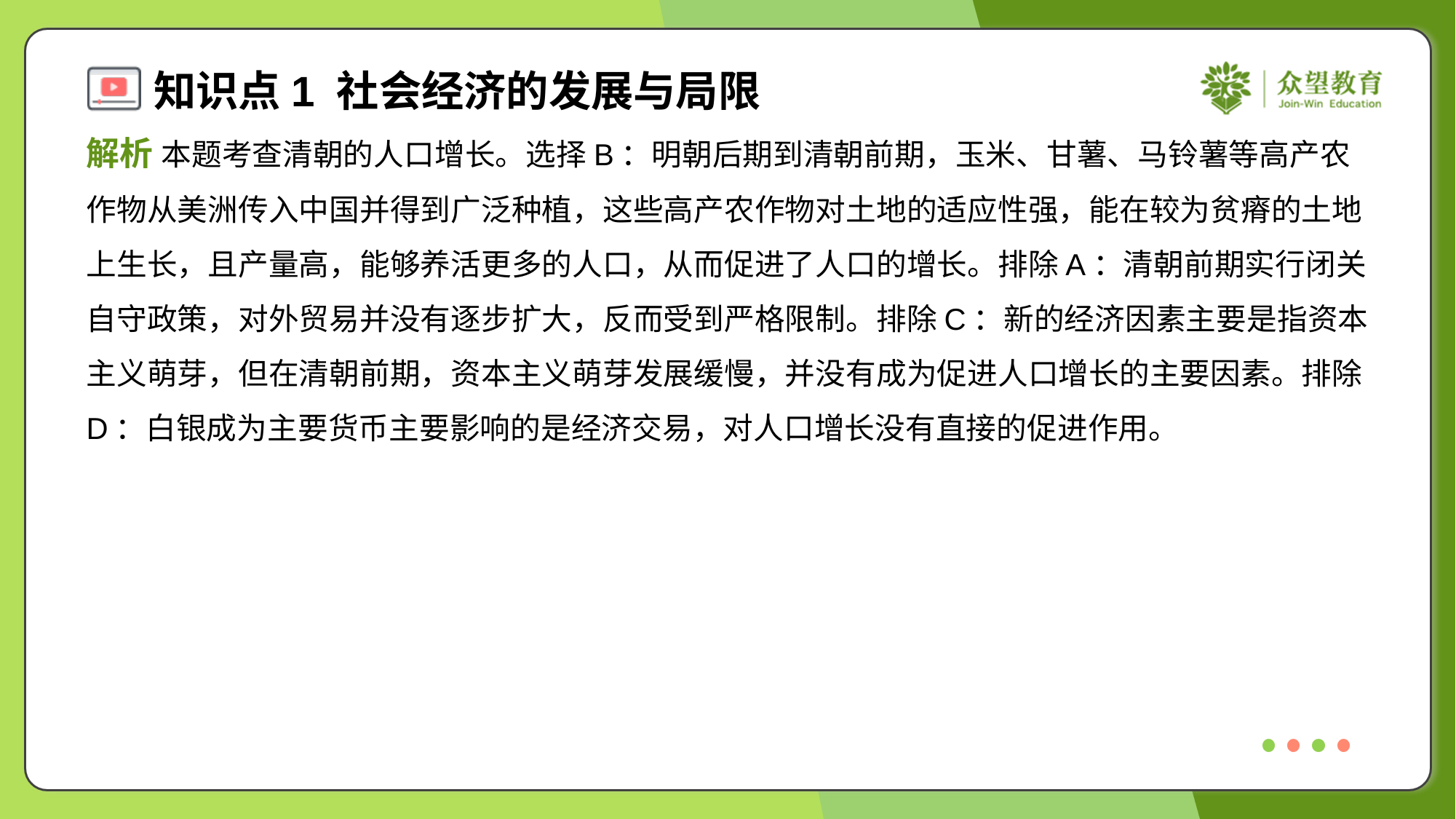

解析 本题考查清朝的人口增长。选择B：明朝后期到清朝前期，玉米、甘薯、马铃薯等高产农
作物从美洲传入中国并得到广泛种植，这些高产农作物对土地的适应性强，能在较为贫瘠的土地
上生长，且产量高，能够养活更多的人口，从而促进了人口的增长。排除A：清朝前期实行闭关
自守政策，对外贸易并没有逐步扩大，反而受到严格限制。排除C：新的经济因素主要是指资本
主义萌芽，但在清朝前期，资本主义萌芽发展缓慢，并没有成为促进人口增长的主要因素。排除
D：白银成为主要货币主要影响的是经济交易，对人口增长没有直接的促进作用。